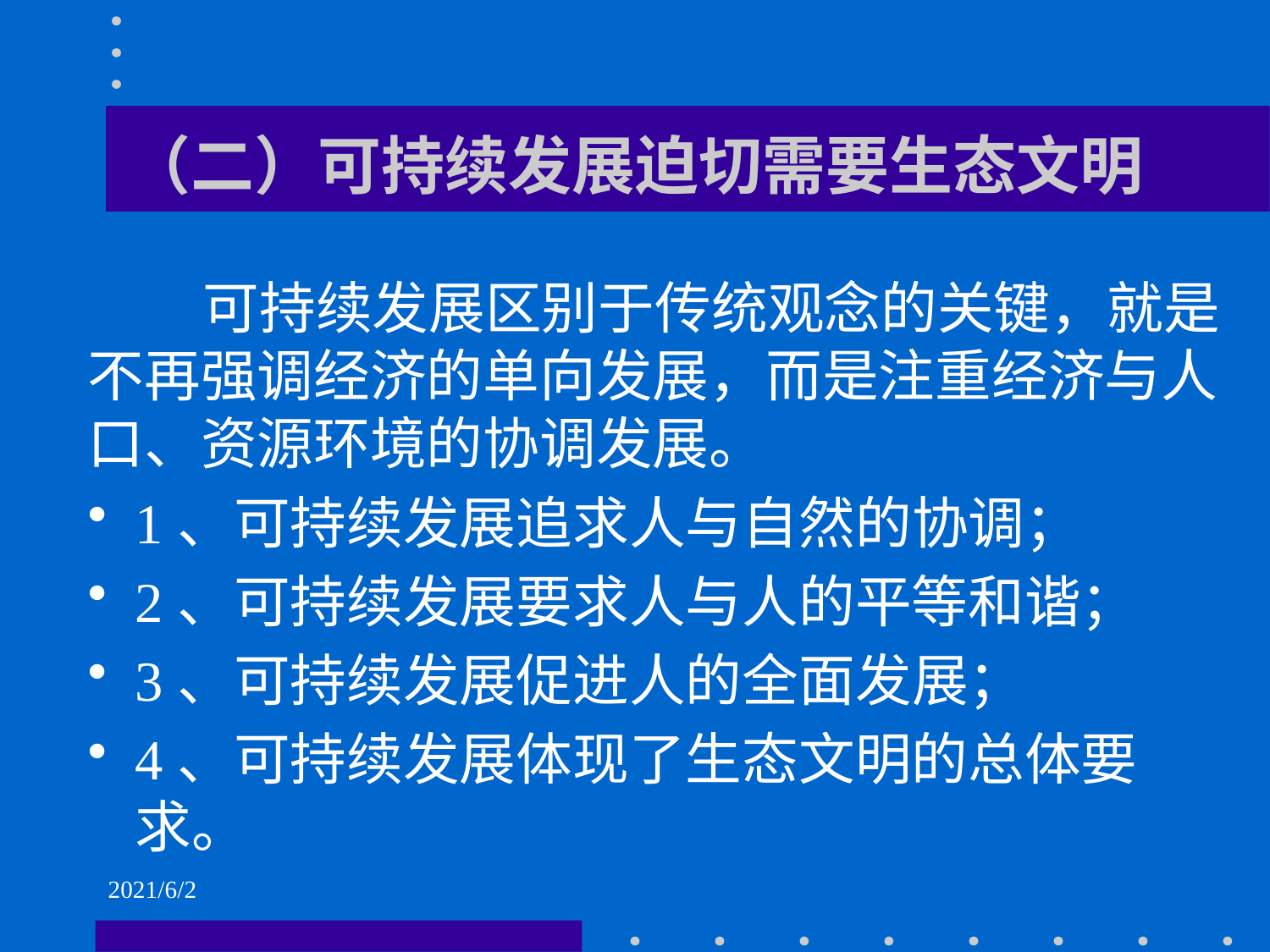

# （二）可持续发展迫切需要生态文明
        可持续发展区别于传统观念的关键，就是不再强调经济的单向发展，而是注重经济与人口、资源环境的协调发展。
1、可持续发展追求人与自然的协调；
2、可持续发展要求人与人的平等和谐；
3、可持续发展促进人的全面发展；
4、可持续发展体现了生态文明的总体要求。
2021/6/2